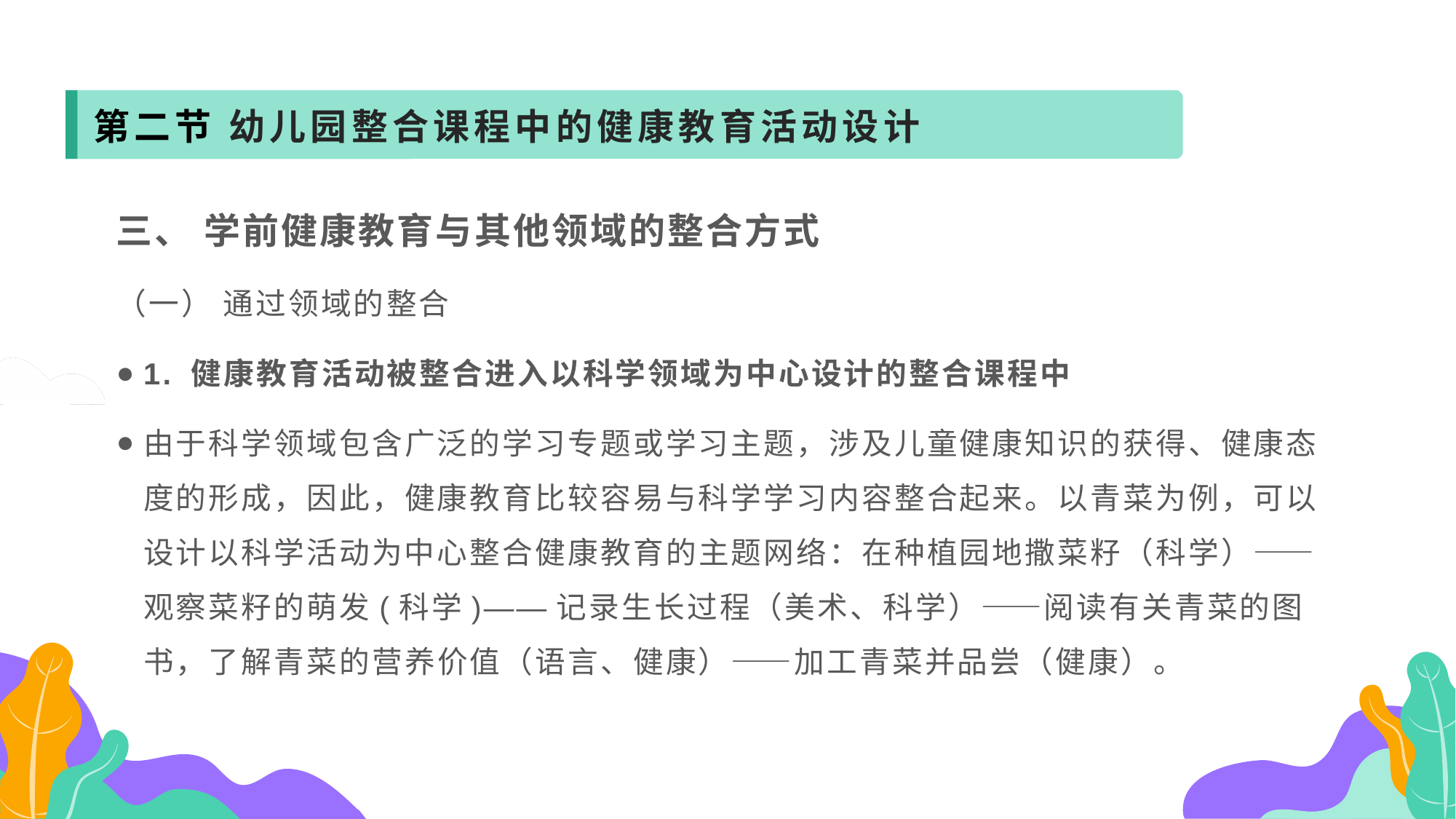

第二节 幼儿园整合课程中的健康教育活动设计
三、 学前健康教育与其他领域的整合方式
（一） 通过领域的整合
1. 健康教育活动被整合进入以科学领域为中心设计的整合课程中
由于科学领域包含广泛的学习专题或学习主题，涉及儿童健康知识的获得、健康态度的形成，因此，健康教育比较容易与科学学习内容整合起来。以青菜为例，可以设计以科学活动为中心整合健康教育的主题网络：在种植园地撒菜籽（科学）——观察菜籽的萌发(科学)——记录生长过程（美术、科学）——阅读有关青菜的图书，了解青菜的营养价值（语言、健康）——加工青菜并品尝（健康）。